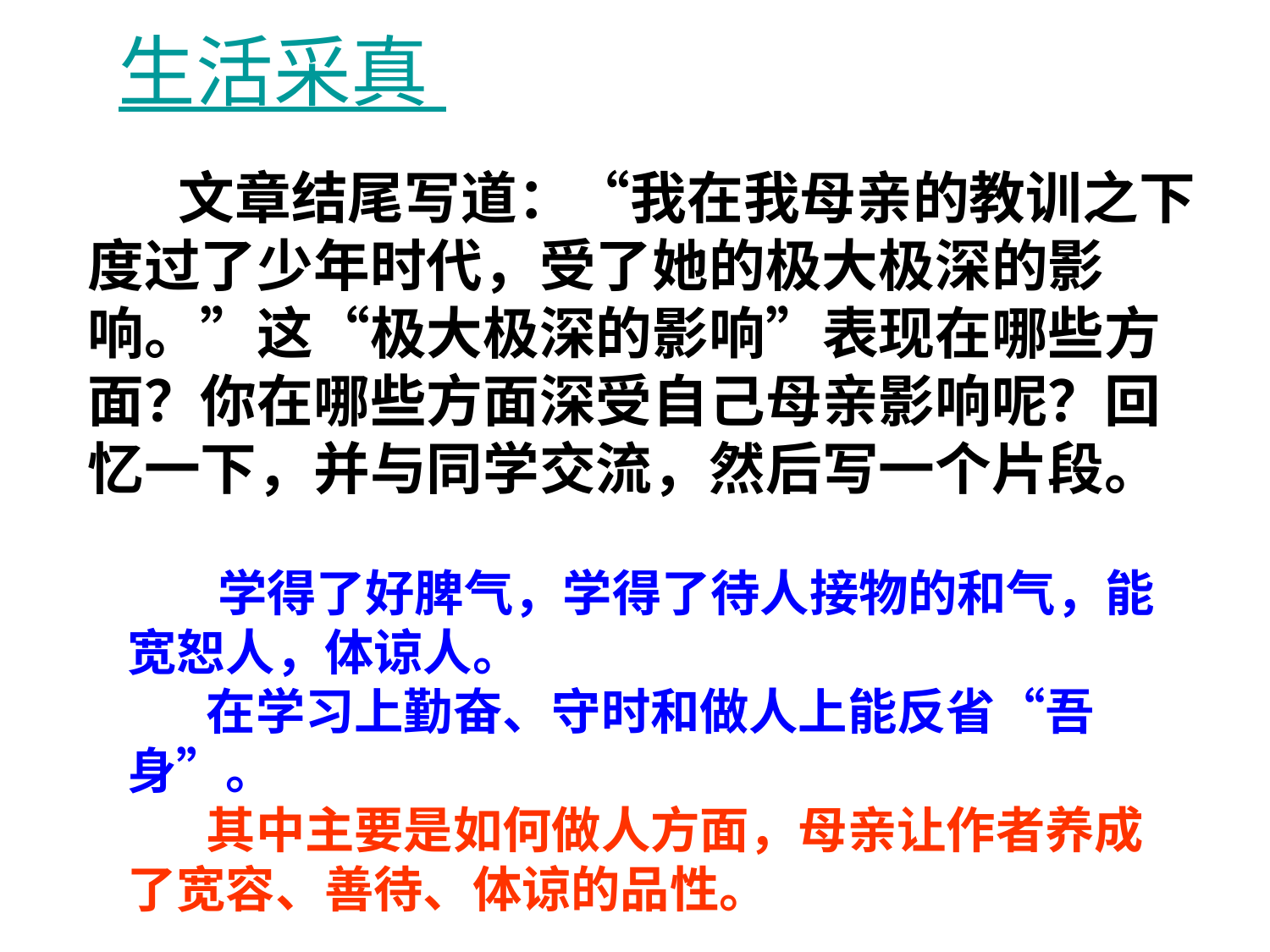

生活采真
      文章结尾写道：“我在我母亲的教训之下度过了少年时代，受了她的极大极深的影响。”这“极大极深的影响”表现在哪些方面？你在哪些方面深受自己母亲影响呢？回忆一下，并与同学交流，然后写一个片段。
       学得了好脾气，学得了待人接物的和气，能宽恕人，体谅人。
      在学习上勤奋、守时和做人上能反省“吾身”。
      其中主要是如何做人方面，母亲让作者养成了宽容、善待、体谅的品性。